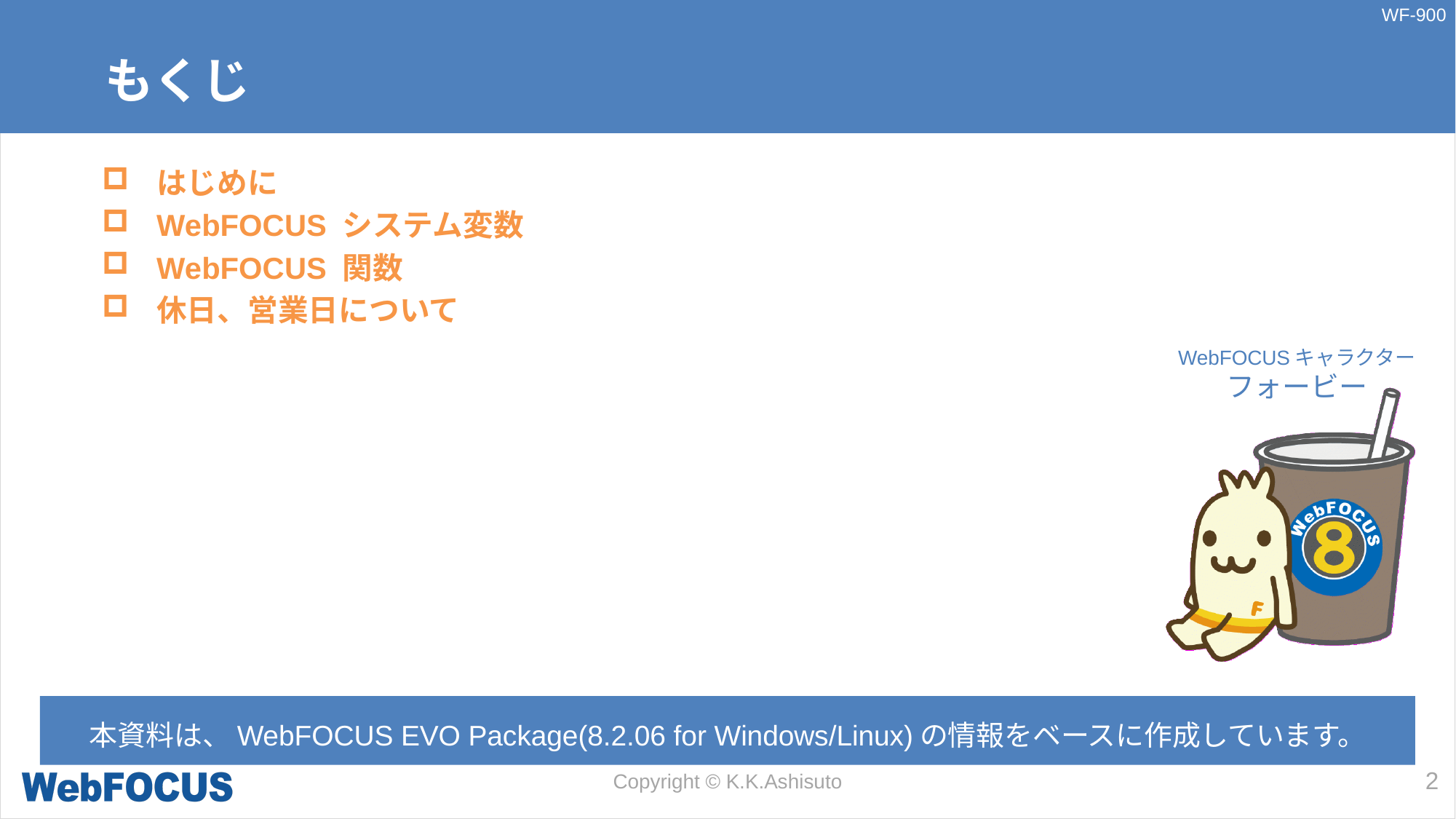

# もくじ
はじめに
WebFOCUS システム変数
WebFOCUS 関数
休日、営業日について